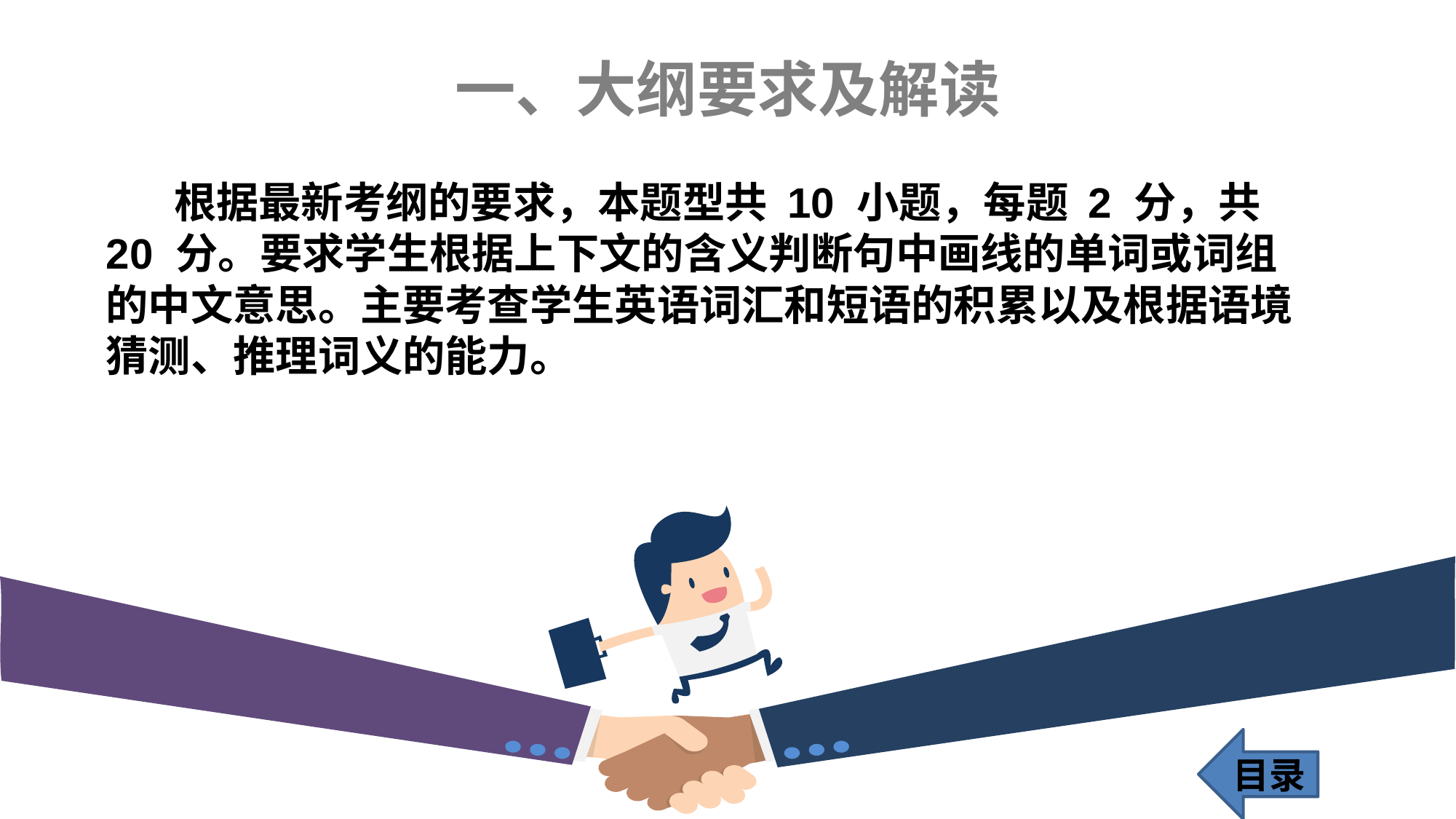

一、大纲要求及解读
      根据最新考纲的要求，本题型共 10 小题，每题 2 分，共 20 分。要求学生根据上下文的含义判断句中画线的单词或词组的中文意思。主要考查学生英语词汇和短语的积累以及根据语境猜测、推理词义的能力。

目录